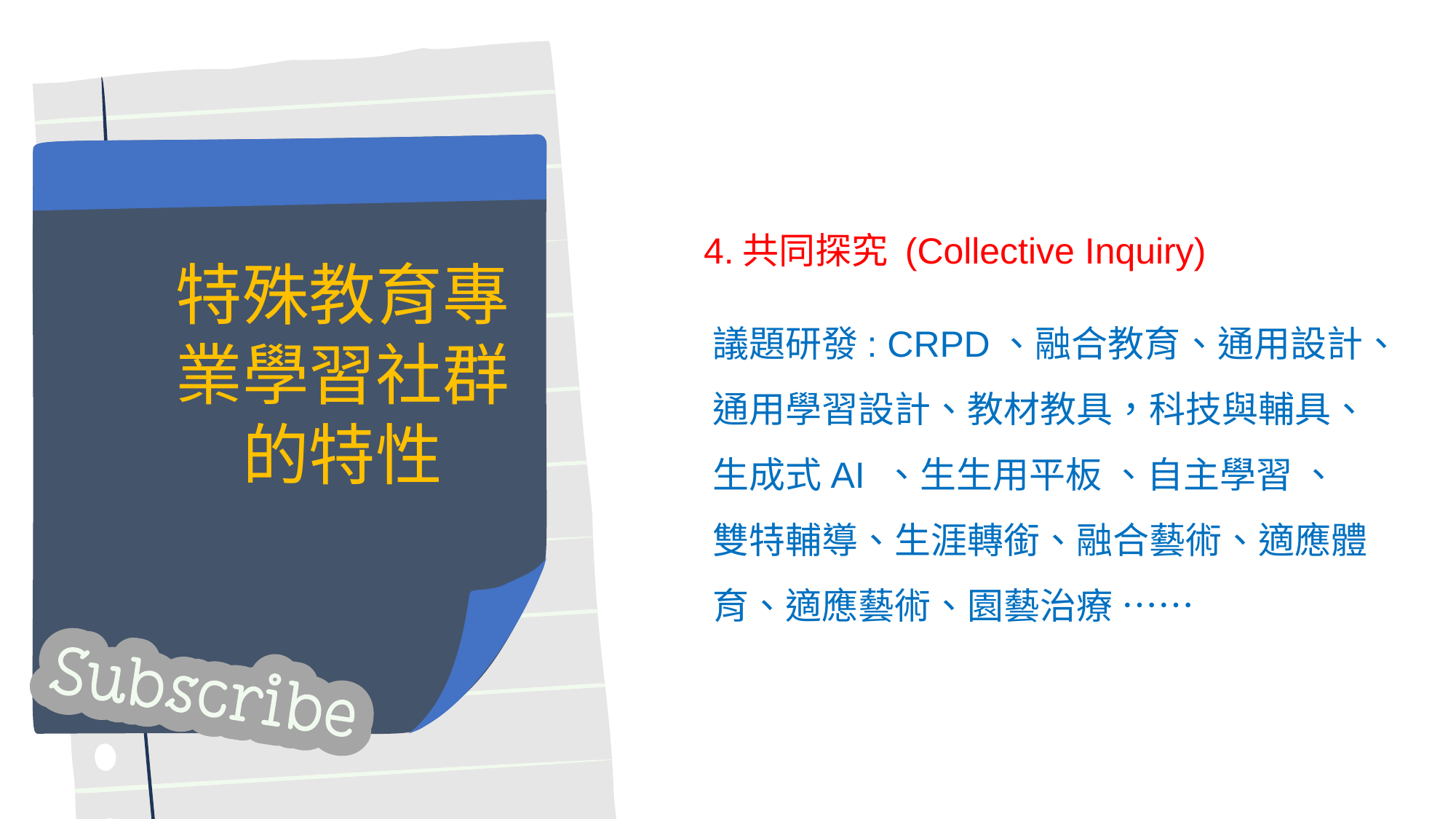

4.共同探究 (Collective Inquiry)
議題研發: CRPD、融合教育、通用設計、通用學習設計、教材教具，科技與輔具、生成式AI 、生生用平板 、自主學習 、
雙特輔導、生涯轉銜、融合藝術、適應體育、適應藝術、園藝治療 ……

特殊教育專業學習社群的特性